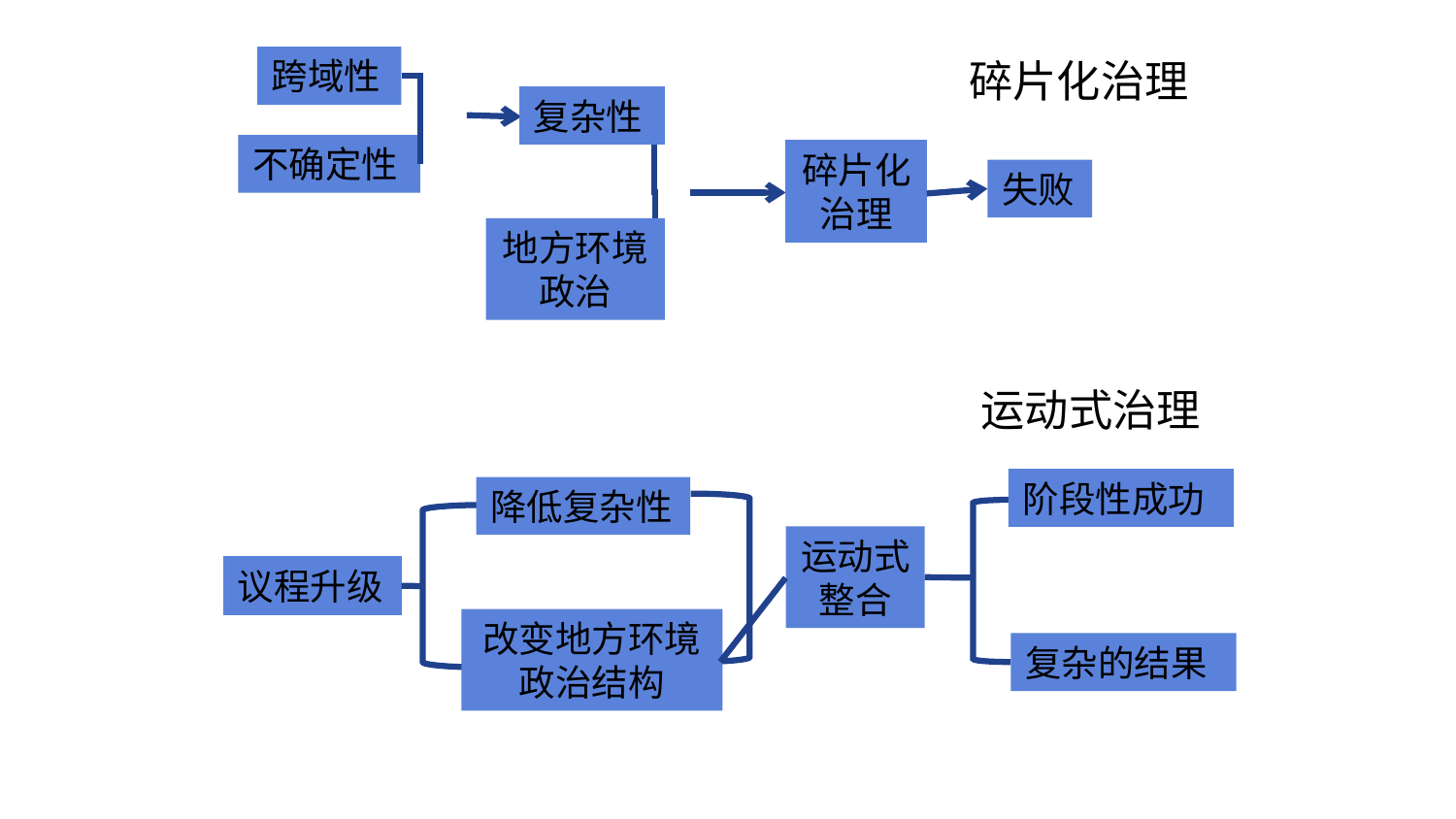

跨域性
复杂性
不确定性
碎片化治理
失败
地方环境政治

碎片化治理
运动式治理
阶段性成功
降低复杂性

运动式整合
议程升级
改变地方环境政治结构
复杂的结果